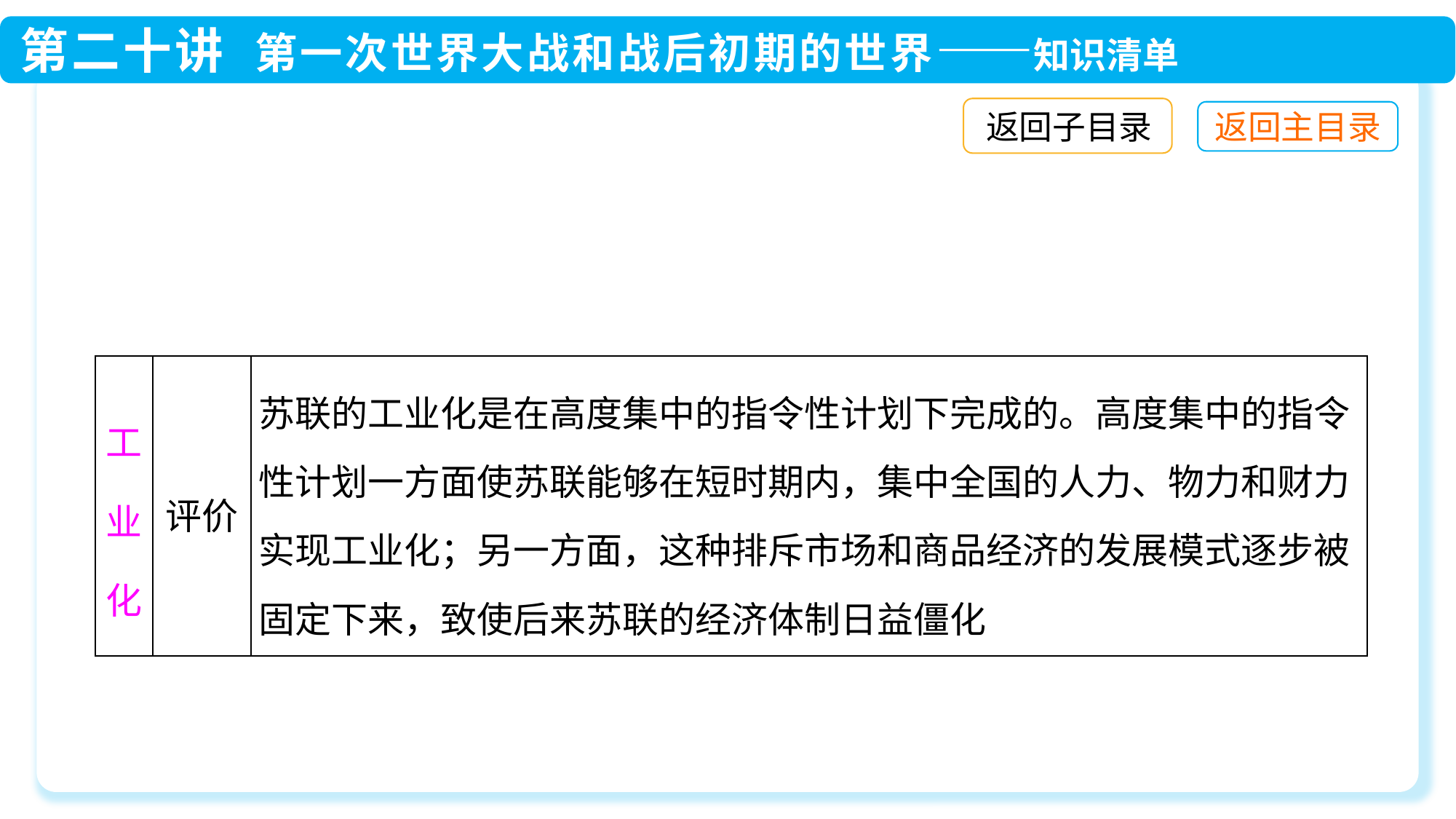

返回子目录
| 工业化 | 评价 | 苏联的工业化是在高度集中的指令性计划下完成的。高度集中的指令性计划一方面使苏联能够在短时期内，集中全国的人力、物力和财力实现工业化；另一方面，这种排斥市场和商品经济的发展模式逐步被固定下来，致使后来苏联的经济体制日益僵化 |
| --- | --- | --- |